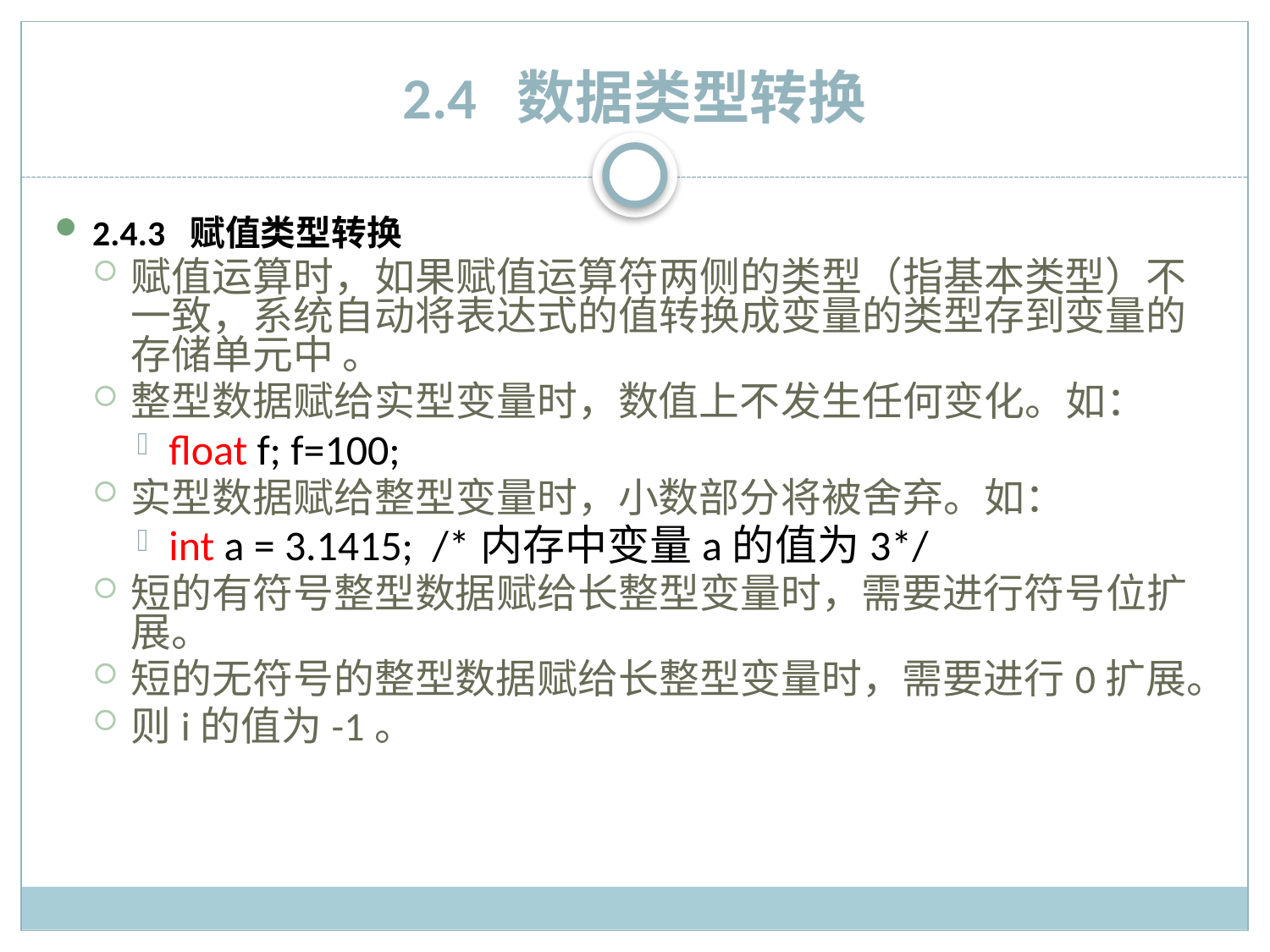

# 2.4  数据类型转换
2.4.3  赋值类型转换
赋值运算时，如果赋值运算符两侧的类型（指基本类型）不一致，系统自动将表达式的值转换成变量的类型存到变量的存储单元中 。
整型数据赋给实型变量时，数值上不发生任何变化。如：
float f; f=100;
实型数据赋给整型变量时，小数部分将被舍弃。如：
int a = 3.1415;  /*内存中变量a的值为3*/
短的有符号整型数据赋给长整型变量时，需要进行符号位扩展。
短的无符号的整型数据赋给长整型变量时，需要进行0扩展。
则i的值为-1。